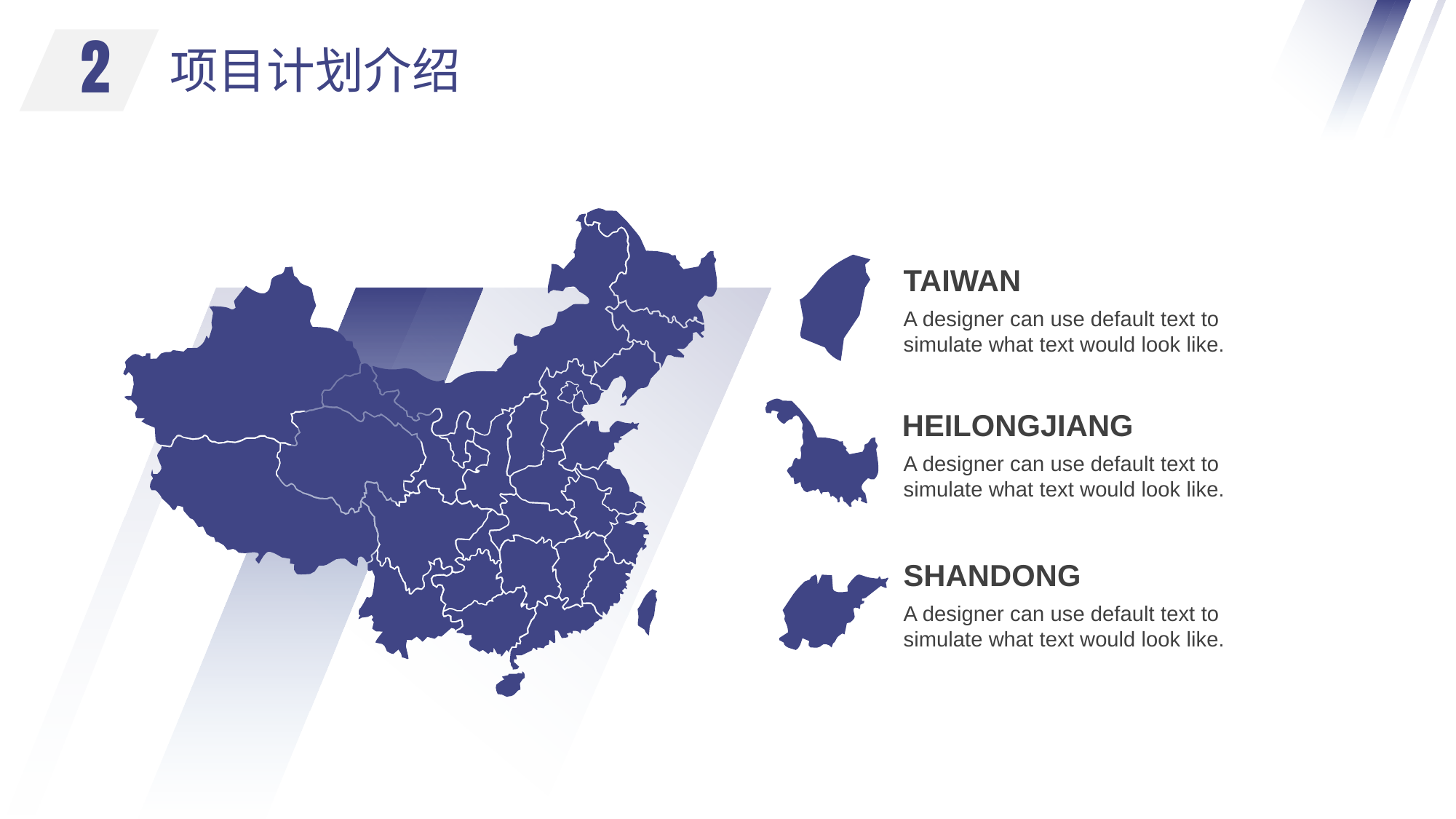

2
项目计划介绍

TAIWAN
A designer can use default text to simulate what text would look like.

HEILONGJIANG
A designer can use default text to simulate what text would look like.
SHANDONG
A designer can use default text to simulate what text would look like.